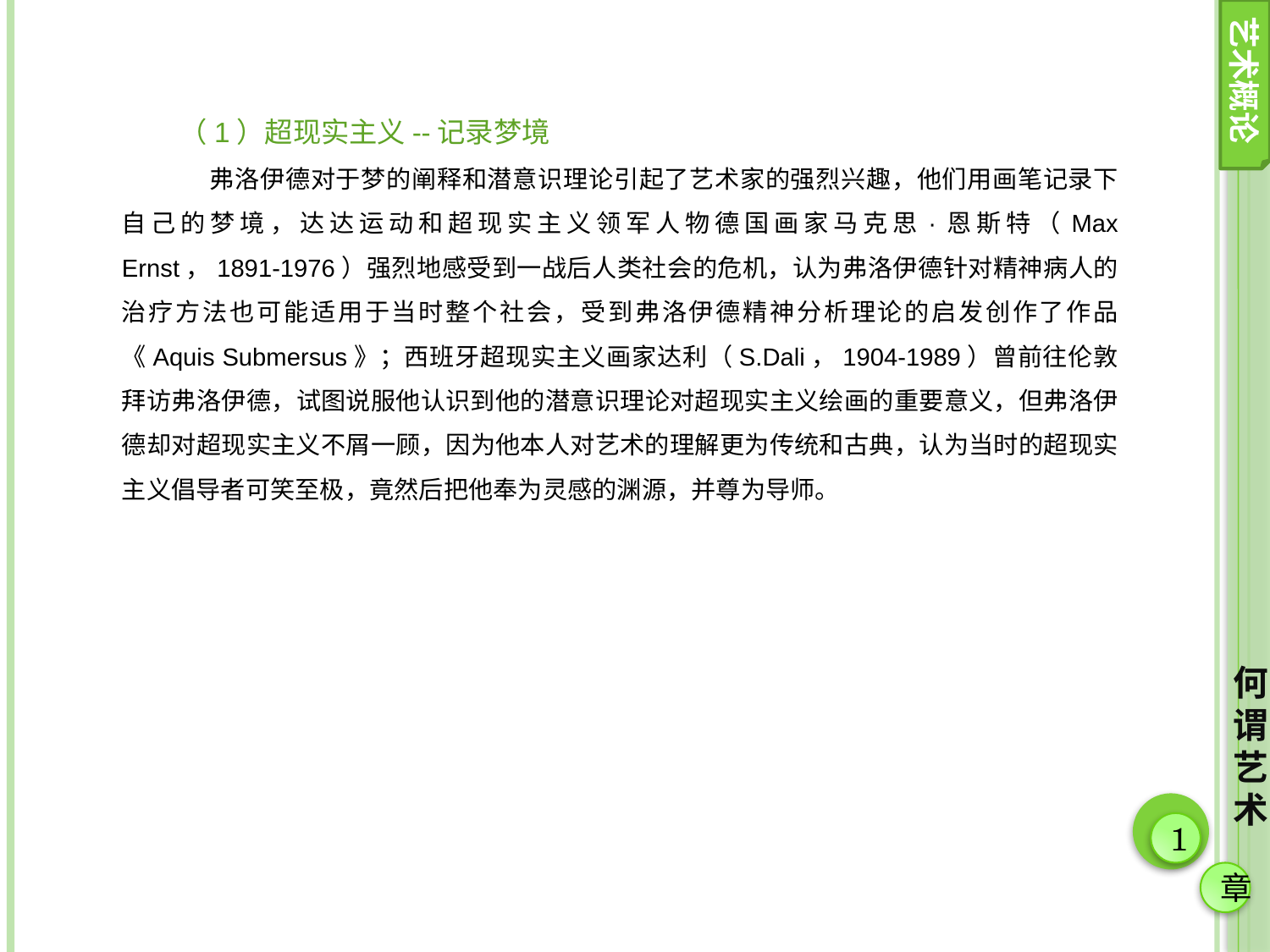

艺术概论
（1）超现实主义--记录梦境
    弗洛伊德对于梦的阐释和潜意识理论引起了艺术家的强烈兴趣，他们用画笔记录下自己的梦境，达达运动和超现实主义领军人物德国画家马克思·恩斯特（Max Ernst，1891-1976）强烈地感受到一战后人类社会的危机，认为弗洛伊德针对精神病人的治疗方法也可能适用于当时整个社会，受到弗洛伊德精神分析理论的启发创作了作品《Aquis Submersus》；西班牙超现实主义画家达利（S.Dali，1904-1989）曾前往伦敦拜访弗洛伊德，试图说服他认识到他的潜意识理论对超现实主义绘画的重要意义，但弗洛伊德却对超现实主义不屑一顾，因为他本人对艺术的理解更为传统和古典，认为当时的超现实主义倡导者可笑至极，竟然后把他奉为灵感的渊源，并尊为导师。
何谓艺术
1
章